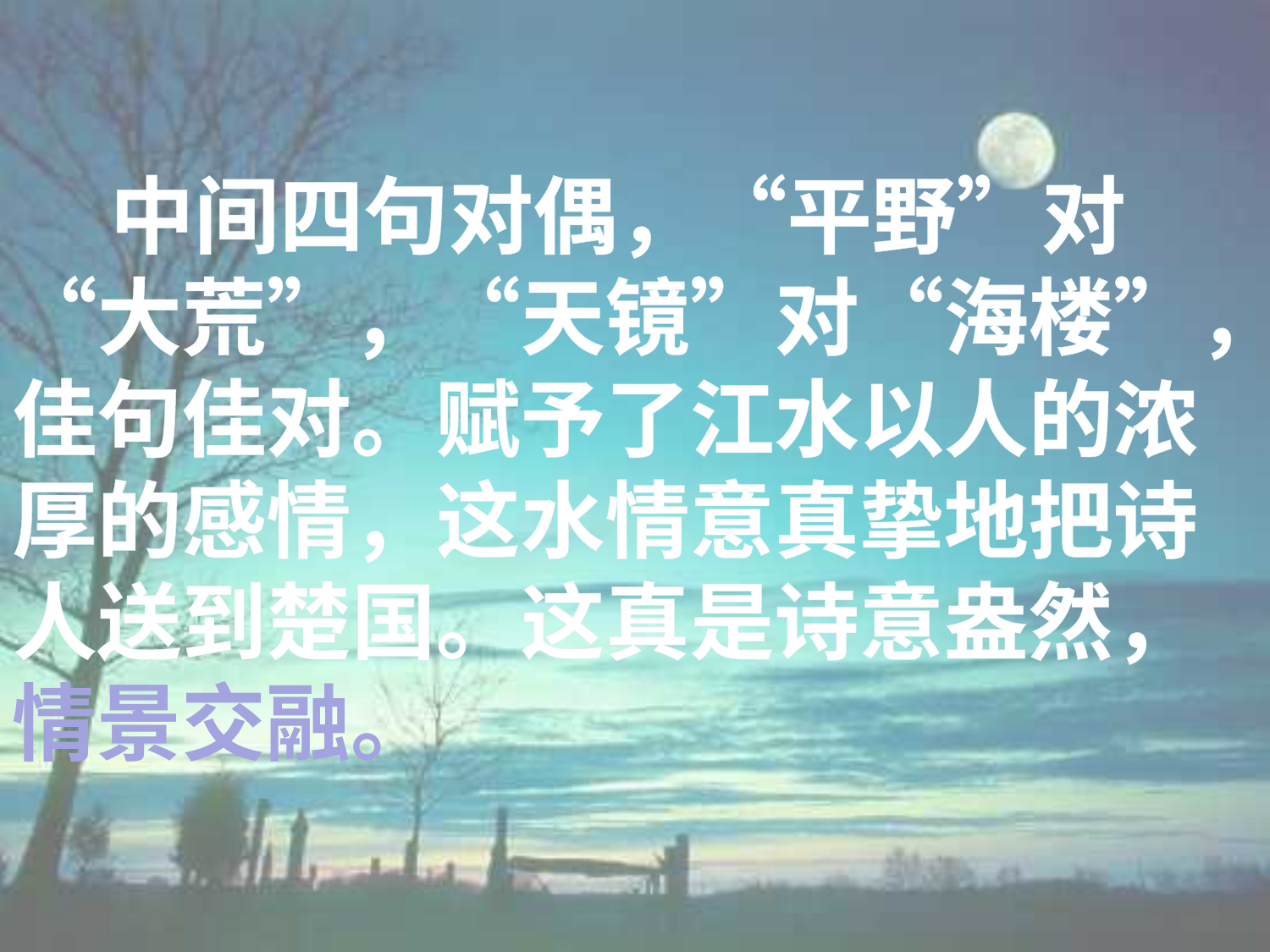

中间四句对偶，“平野”对“大荒”，“天镜”对“海楼”，佳句佳对。赋予了江水以人的浓厚的感情，这水情意真挚地把诗人送到楚国。这真是诗意盎然，情景交融。